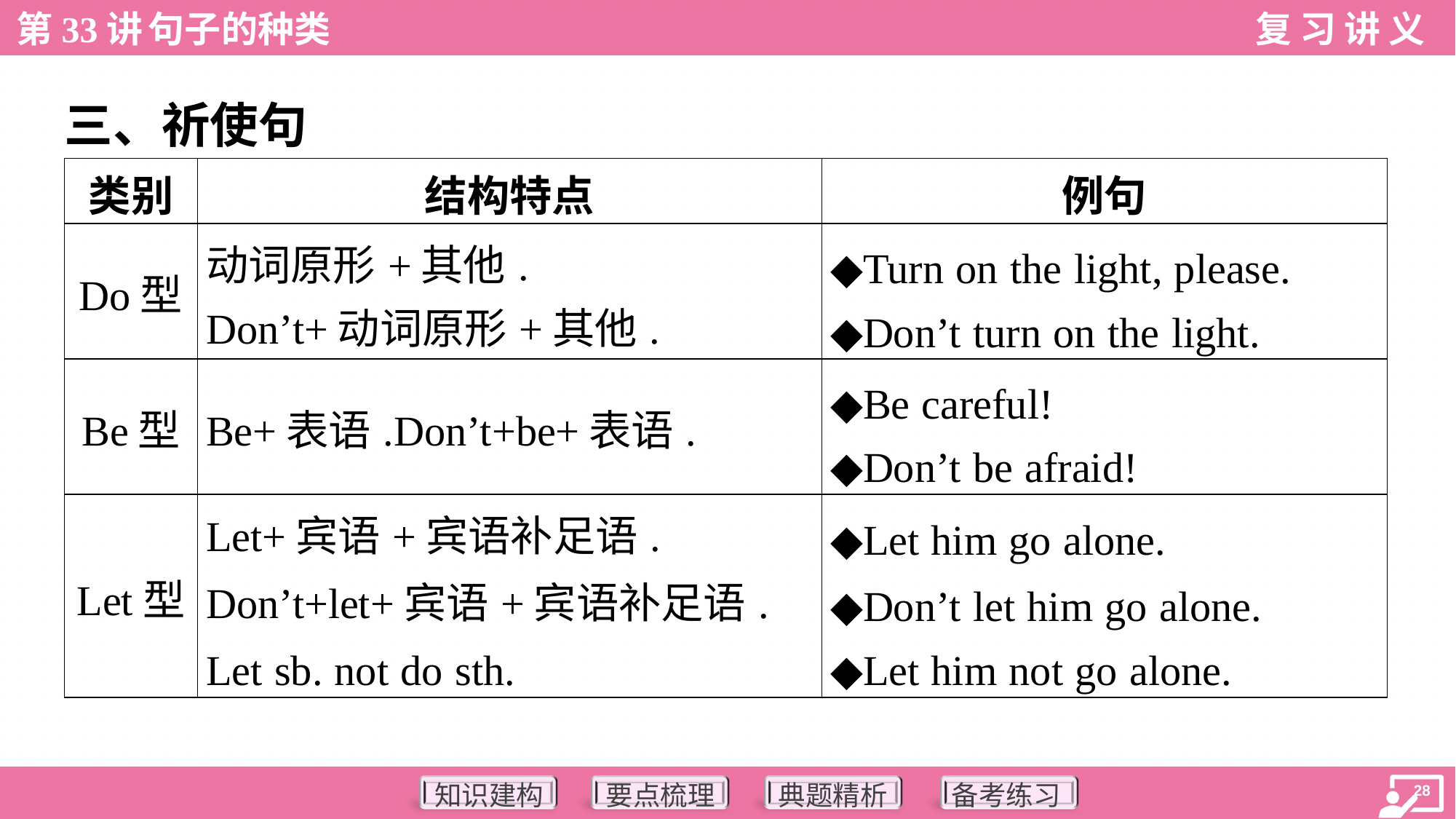

三、祈使句
| 类别 | 结构特点 | 例句 |
| --- | --- | --- |
| Do型 | 动词原形+其他. Don’t+动词原形+其他. | ◆Turn on the light, please. ◆Don’t turn on the light. |
| Be型 | Be+表语.Don’t+be+表语. | ◆Be careful! ◆Don’t be afraid! |
| Let型 | Let+宾语+宾语补足语. Don’t+let+宾语+宾语补足语. Let sb. not do sth. | ◆Let him go alone. ◆Don’t let him go alone. ◆Let him not go alone. |